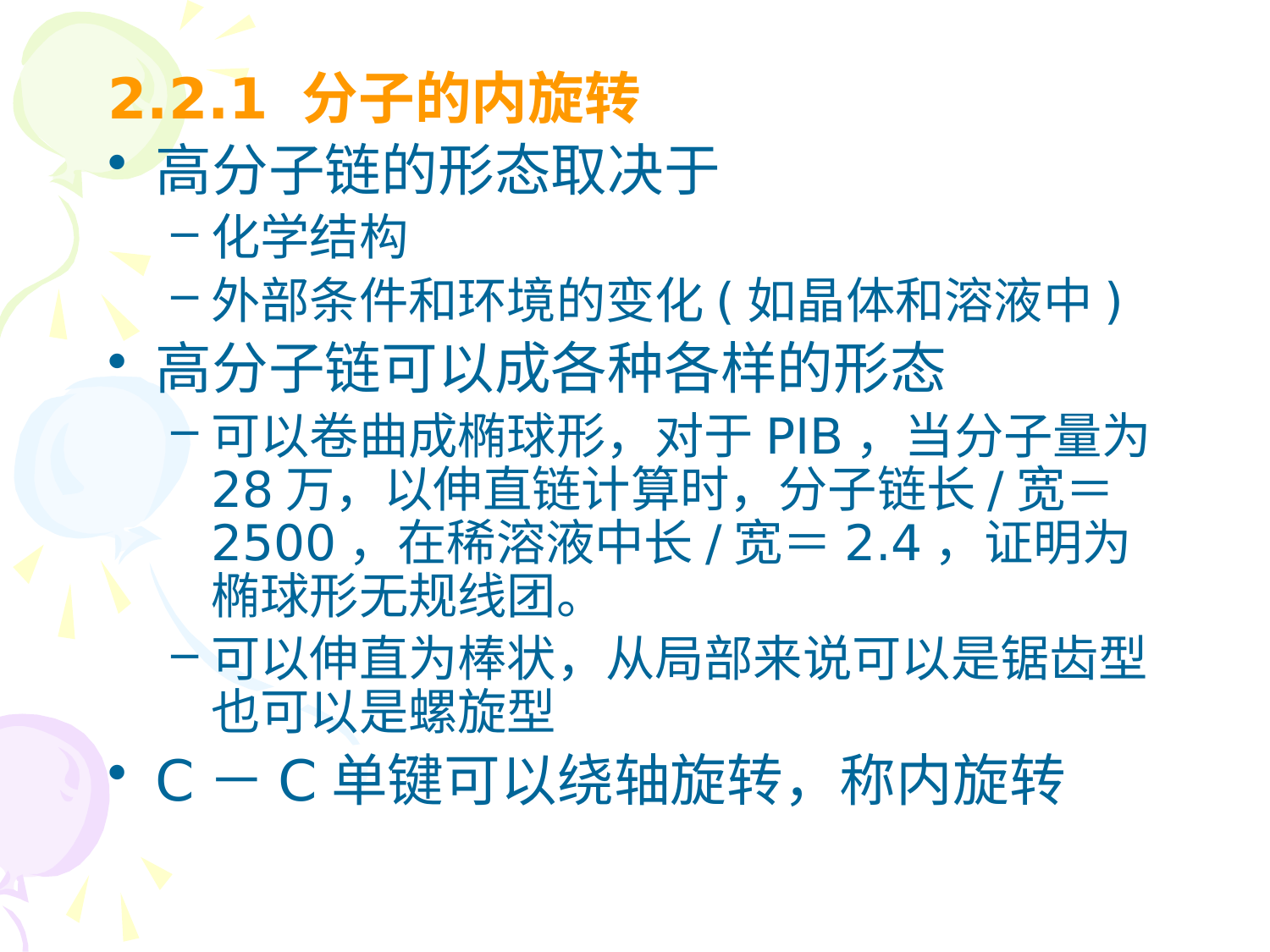

2.2.1 分子的内旋转
高分子链的形态取决于
化学结构
外部条件和环境的变化(如晶体和溶液中)
高分子链可以成各种各样的形态
可以卷曲成椭球形，对于PIB，当分子量为28万，以伸直链计算时，分子链长/宽＝2500，在稀溶液中长/宽＝2.4，证明为椭球形无规线团。
可以伸直为棒状，从局部来说可以是锯齿型也可以是螺旋型
C－C单键可以绕轴旋转，称内旋转